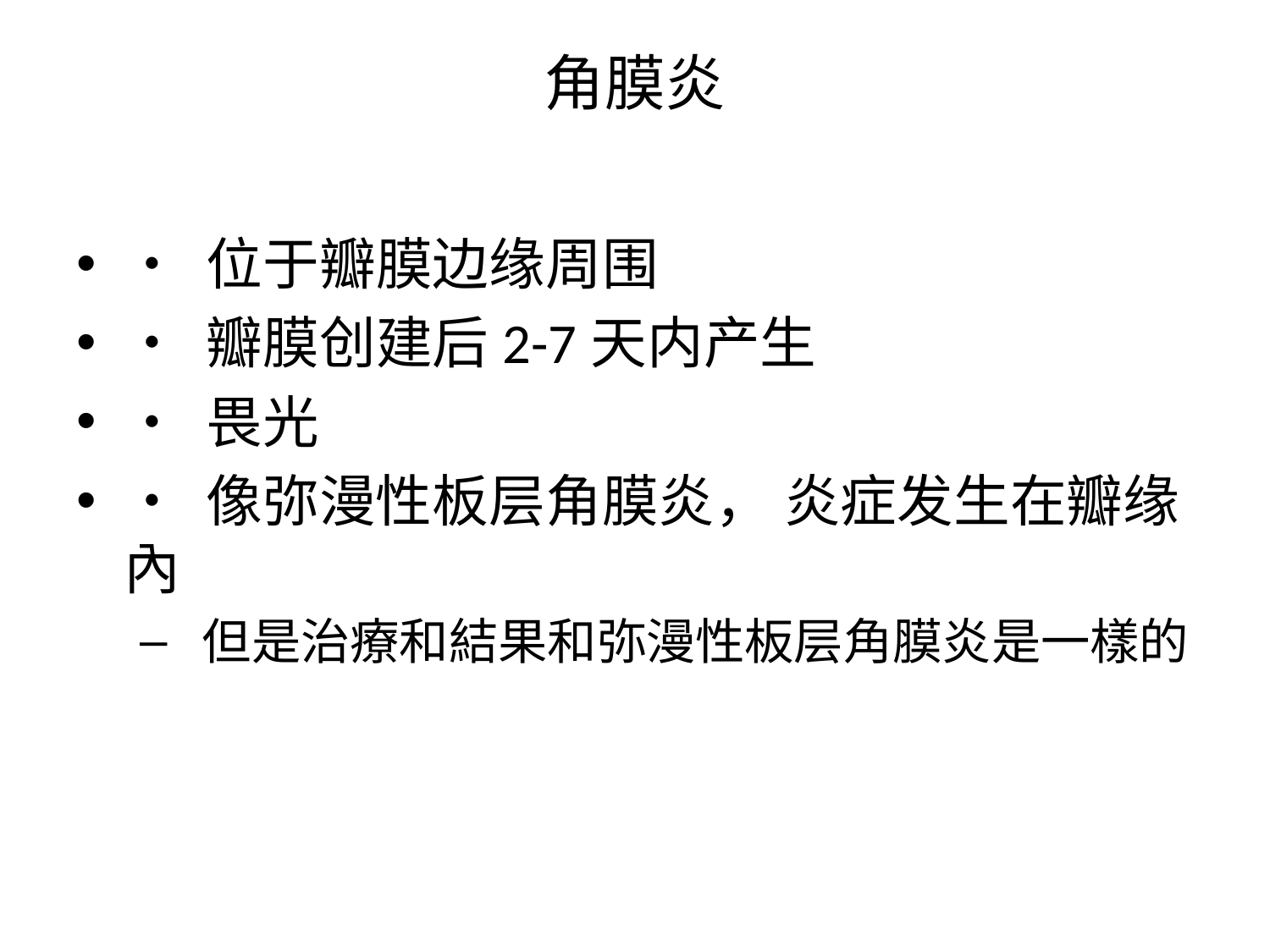

# 角膜炎
• 位于瓣膜边缘周围
• 瓣膜创建后2-7天内产生
• 畏光
• 像弥漫性板层角膜炎， 炎症发生在瓣缘內
 但是治療和結果和弥漫性板层角膜炎是一樣的